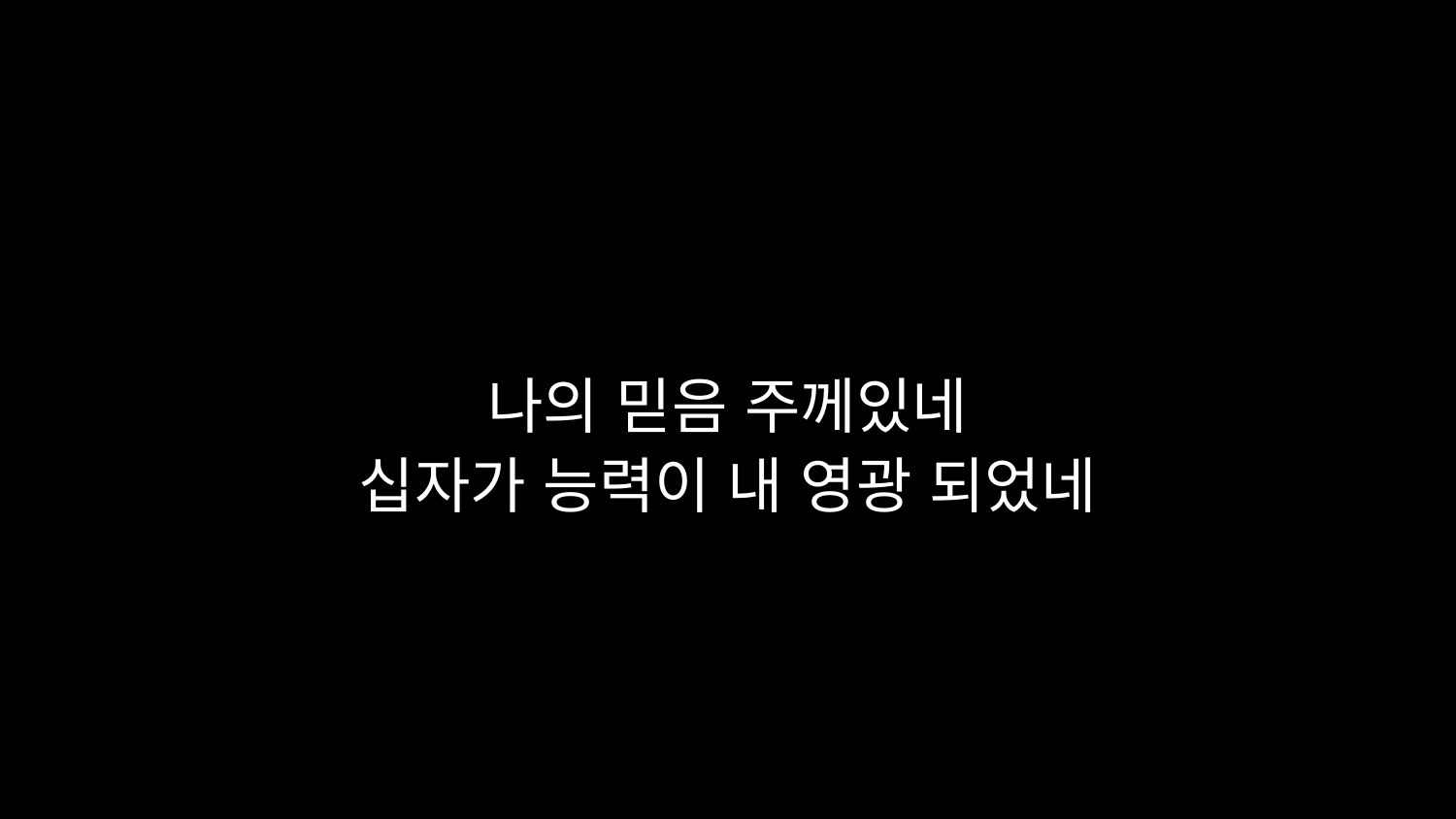

# 나의 믿음 주께있네 십자가 능력이 내 영광 되었네